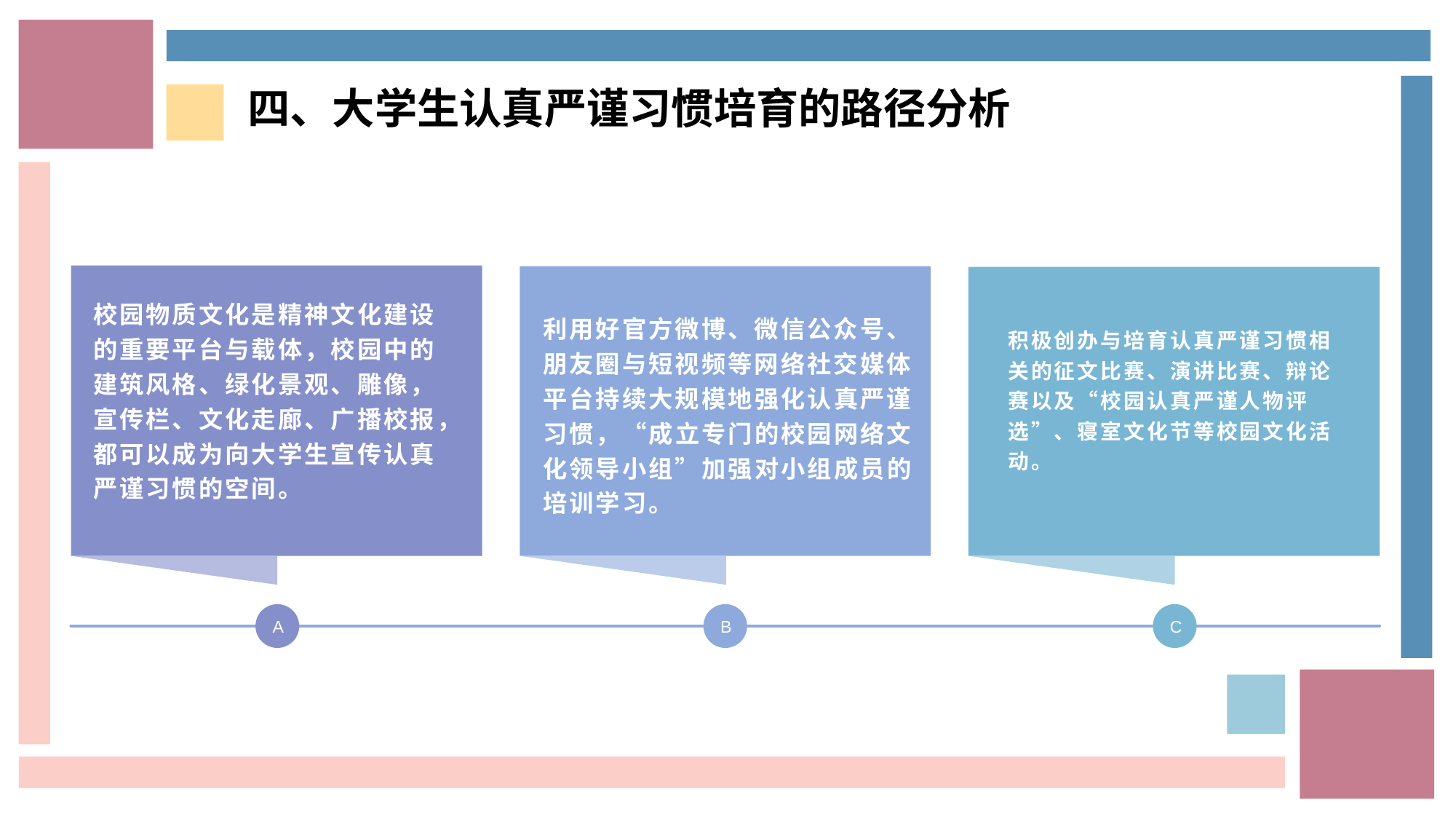

四、大学生认真严谨习惯培育的路径分析

校园物质文化是精神文化建设的重要平台与载体，校园中的建筑风格、绿化景观、雕像，宣传栏、文化走廊、广播校报，都可以成为向大学生宣传认真严谨习惯的空间。
利用好官方微博、微信公众号、朋友圈与短视频等网络社交媒体平台持续大规模地强化认真严谨习惯，“成立专门的校园网络文化领导小组”加强对小组成员的培训学习。
积极创办与培育认真严谨习惯相关的征文比赛、演讲比赛、辩论赛以及“校园认真严谨人物评选”、寝室文化节等校园文化活动。

A
B
C